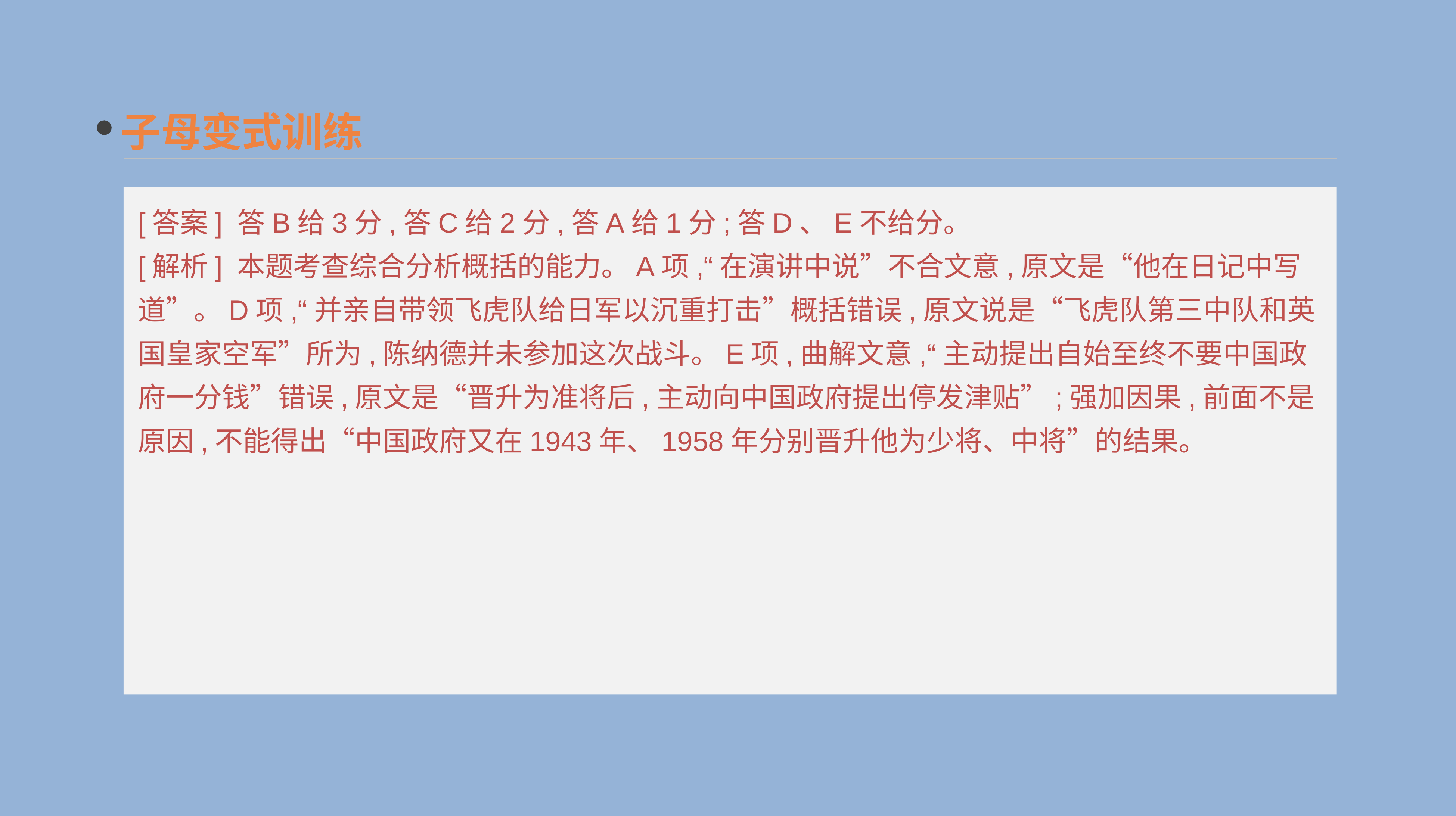

子母变式训练

[答案] 答B给3分,答C给2分,答A给1分;答D、E不给分。
[解析] 本题考查综合分析概括的能力。A项,“在演讲中说”不合文意,原文是“他在日记中写道”。D项,“并亲自带领飞虎队给日军以沉重打击”概括错误,原文说是“飞虎队第三中队和英国皇家空军”所为,陈纳德并未参加这次战斗。E项,曲解文意,“主动提出自始至终不要中国政府一分钱”错误,原文是“晋升为准将后,主动向中国政府提出停发津贴”;强加因果,前面不是原因,不能得出“中国政府又在1943年、1958年分别晋升他为少将、中将”的结果。